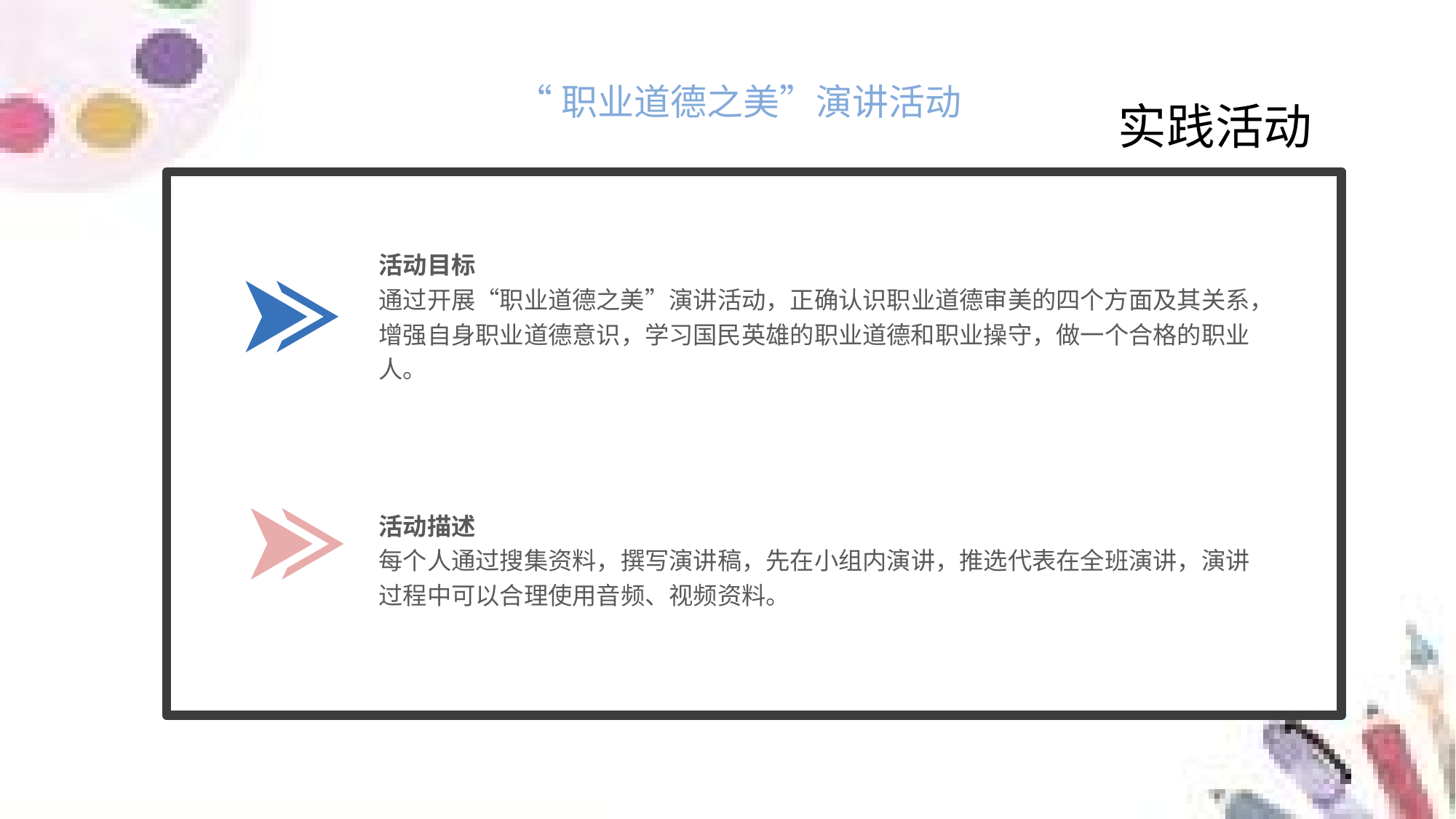

“职业道德之美”演讲活动
实践活动

活动目标
通过开展“职业道德之美”演讲活动，正确认识职业道德审美的四个方面及其关系，增强自身职业道德意识，学习国民英雄的职业道德和职业操守，做一个合格的职业人。

活动描述
每个人通过搜集资料，撰写演讲稿，先在小组内演讲，推选代表在全班演讲，演讲过程中可以合理使用音频、视频资料。